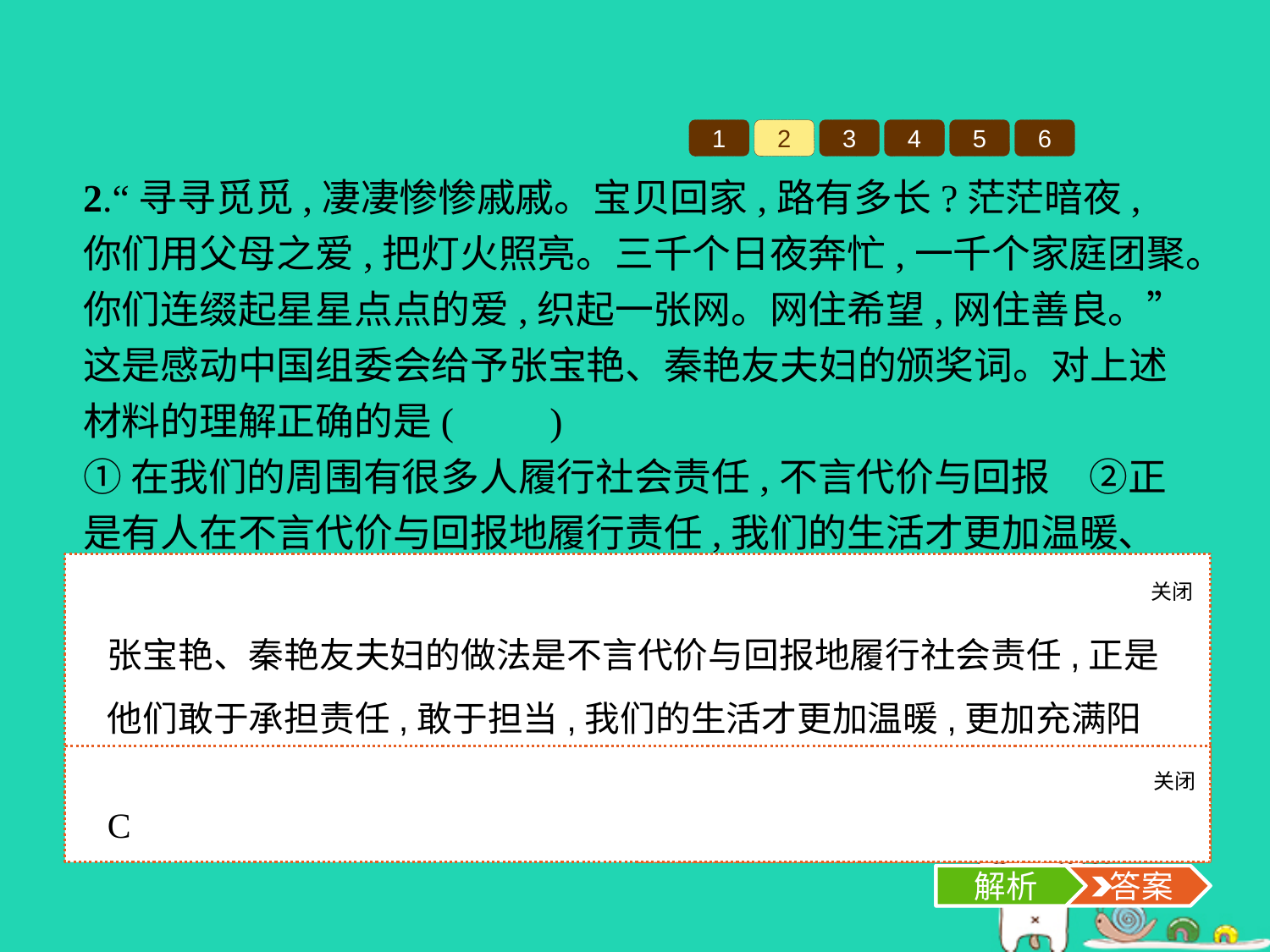

1
2
3
4
5
6
2.“寻寻觅觅,凄凄惨惨戚戚。宝贝回家,路有多长?茫茫暗夜,你们用父母之爱,把灯火照亮。三千个日夜奔忙,一千个家庭团聚。你们连缀起星星点点的爱,织起一张网。网住希望,网住善良。”这是感动中国组委会给予张宝艳、秦艳友夫妇的颁奖词。对上述材料的理解正确的是(　　)
①在我们的周围有很多人履行社会责任,不言代价与回报　②正是有人在不言代价与回报地履行责任,我们的生活才更加温暖、更加充满希望　③他们积极承担责任,就是为了赢得了社会的认可和赞誉　④责任就是对要求自己去做的事情有一种爱
A.①③④	B.②③④
C.①②④	D.①②③

关闭
解析

张宝艳、秦艳友夫妇的做法是不言代价与回报地履行社会责任,正是他们敢于承担责任,敢于担当,我们的生活才更加温暖,更加充满阳光和希望,①②④符合题意,当选;③说法错误,应排除。故选C项。

关闭
解析
  答案

C
解析
  答案